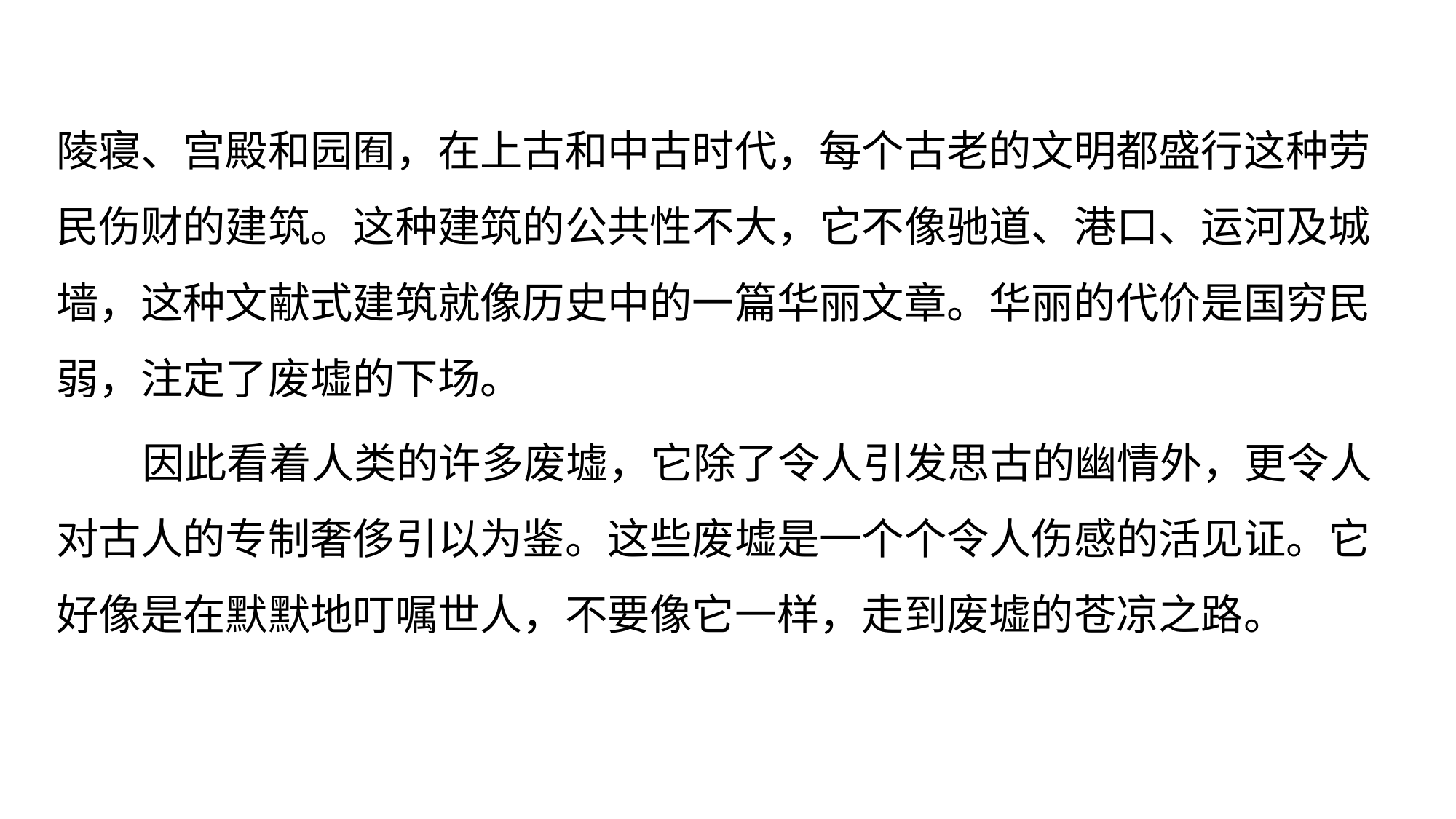

陵寝、宫殿和园囿，在上古和中古时代，每个古老的文明都盛行这种劳民伤财的建筑。这种建筑的公共性不大，它不像驰道、港口、运河及城墙，这种文献式建筑就像历史中的一篇华丽文章。华丽的代价是国穷民弱，注定了废墟的下场。
        因此看着人类的许多废墟，它除了令人引发思古的幽情外，更令人对古人的专制奢侈引以为鉴。这些废墟是一个个令人伤感的活见证。它好像是在默默地叮嘱世人，不要像它一样，走到废墟的苍凉之路。